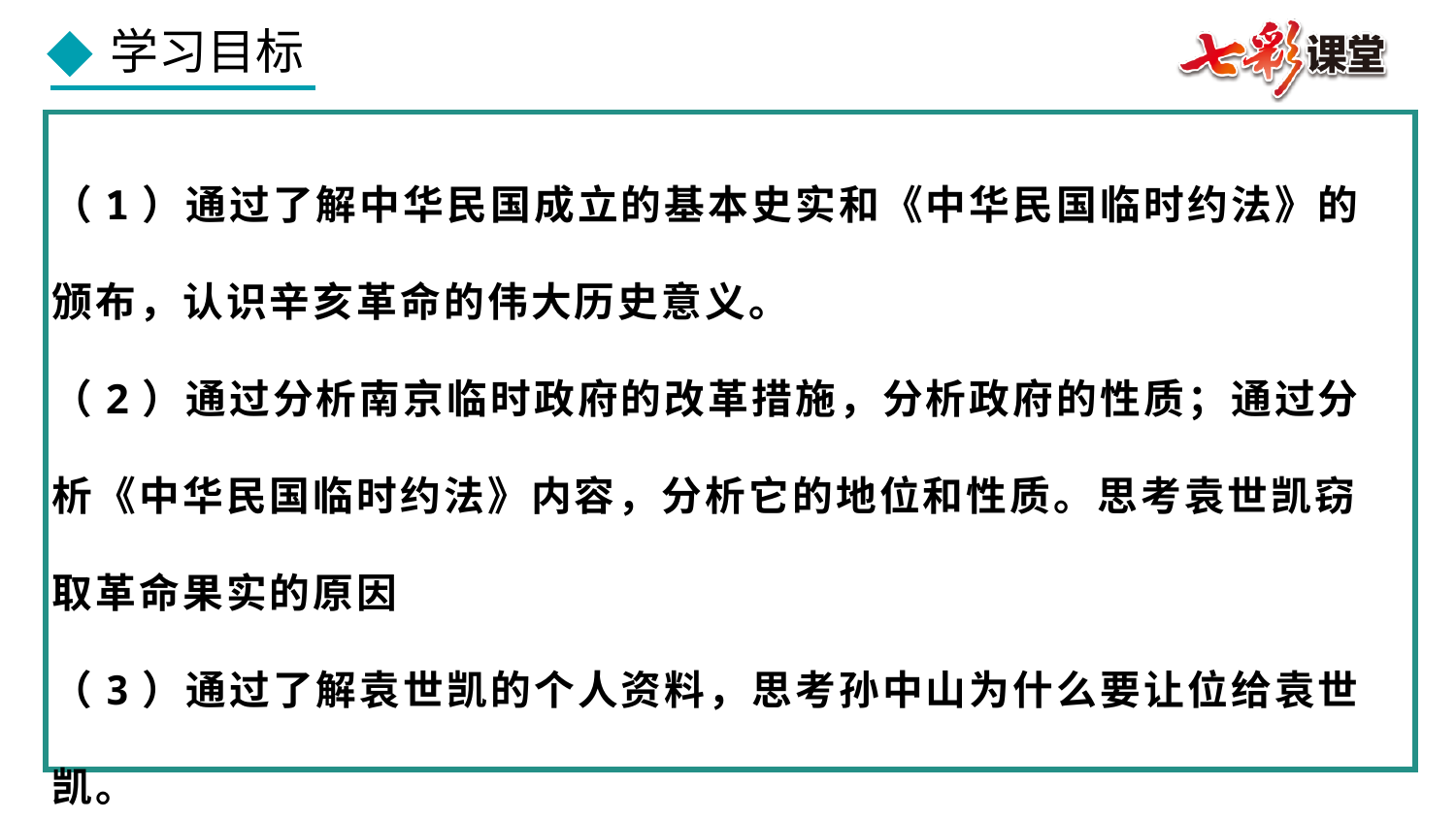

（1）通过了解中华民国成立的基本史实和《中华民国临时约法》的颁布，认识辛亥革命的伟大历史意义。
（2）通过分析南京临时政府的改革措施，分析政府的性质；通过分析《中华民国临时约法》内容，分析它的地位和性质。思考袁世凯窃取革命果实的原因
（3）通过了解袁世凯的个人资料，思考孙中山为什么要让位给袁世凯。